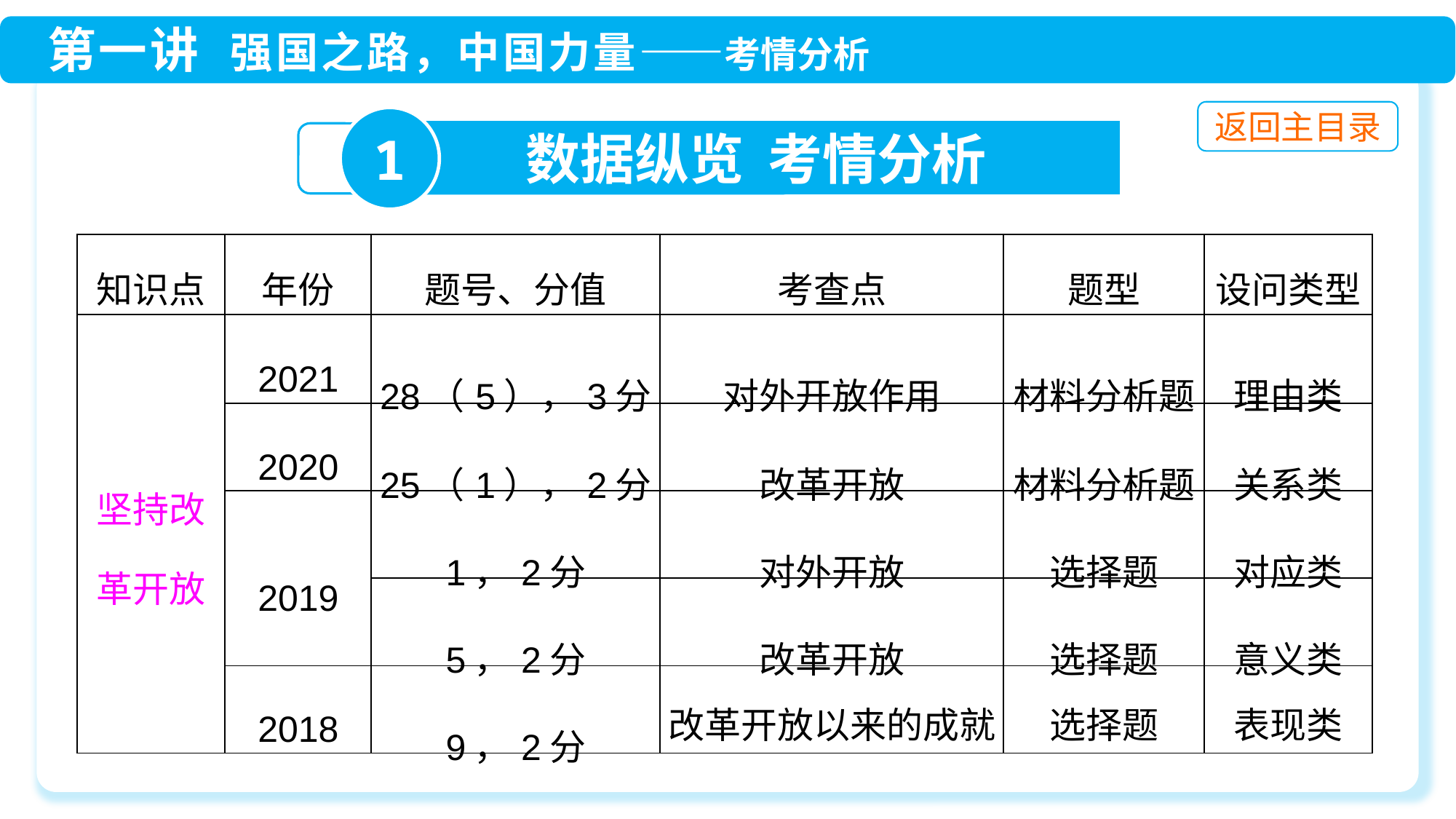

1
数据纵览  考情分析

| 知识点 | 年份 | 题号、分值 | 考查点 | 题型 | 设问类型 |
| --- | --- | --- | --- | --- | --- |
| 坚持改 革开放 | 2021 | 28（5），3分 | 对外开放作用 | 材料分析题 | 理由类 |
|  | 2020 | 25（1），2分 | 改革开放 | 材料分析题 | 关系类 |
|  | 2019 | 1，2分 | 对外开放 | 选择题 | 对应类 |
|  |  | 5，2分 | 改革开放 | 选择题 | 意义类 |
|  | 2018 | 9，2分 | 改革开放以来的成就 | 选择题 | 表现类 |